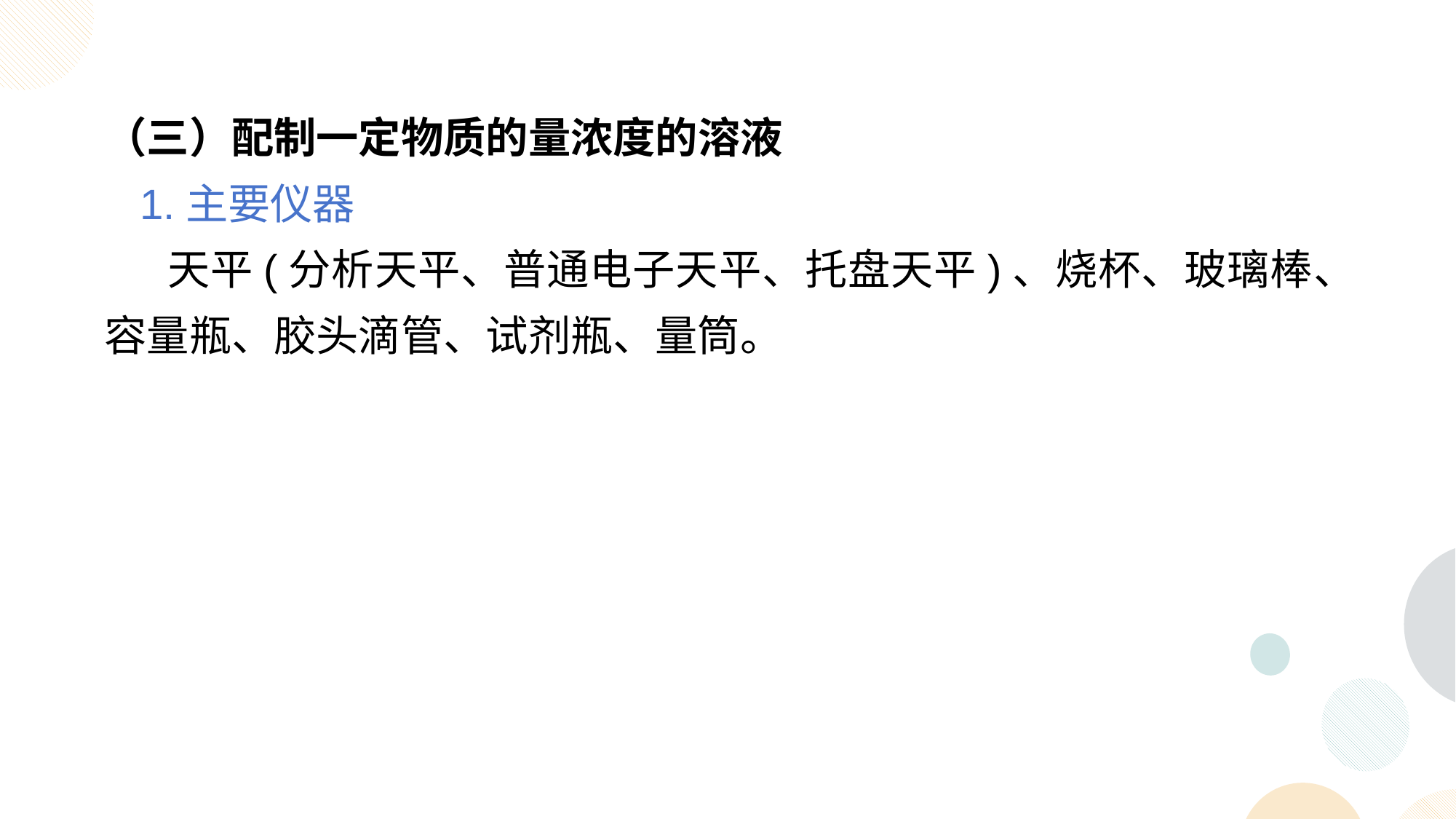

（三）配制一定物质的量浓度的溶液
   1.主要仪器
天平(分析天平、普通电子天平、托盘天平)、烧杯、玻璃棒、容量瓶、胶头滴管、试剂瓶、量筒。